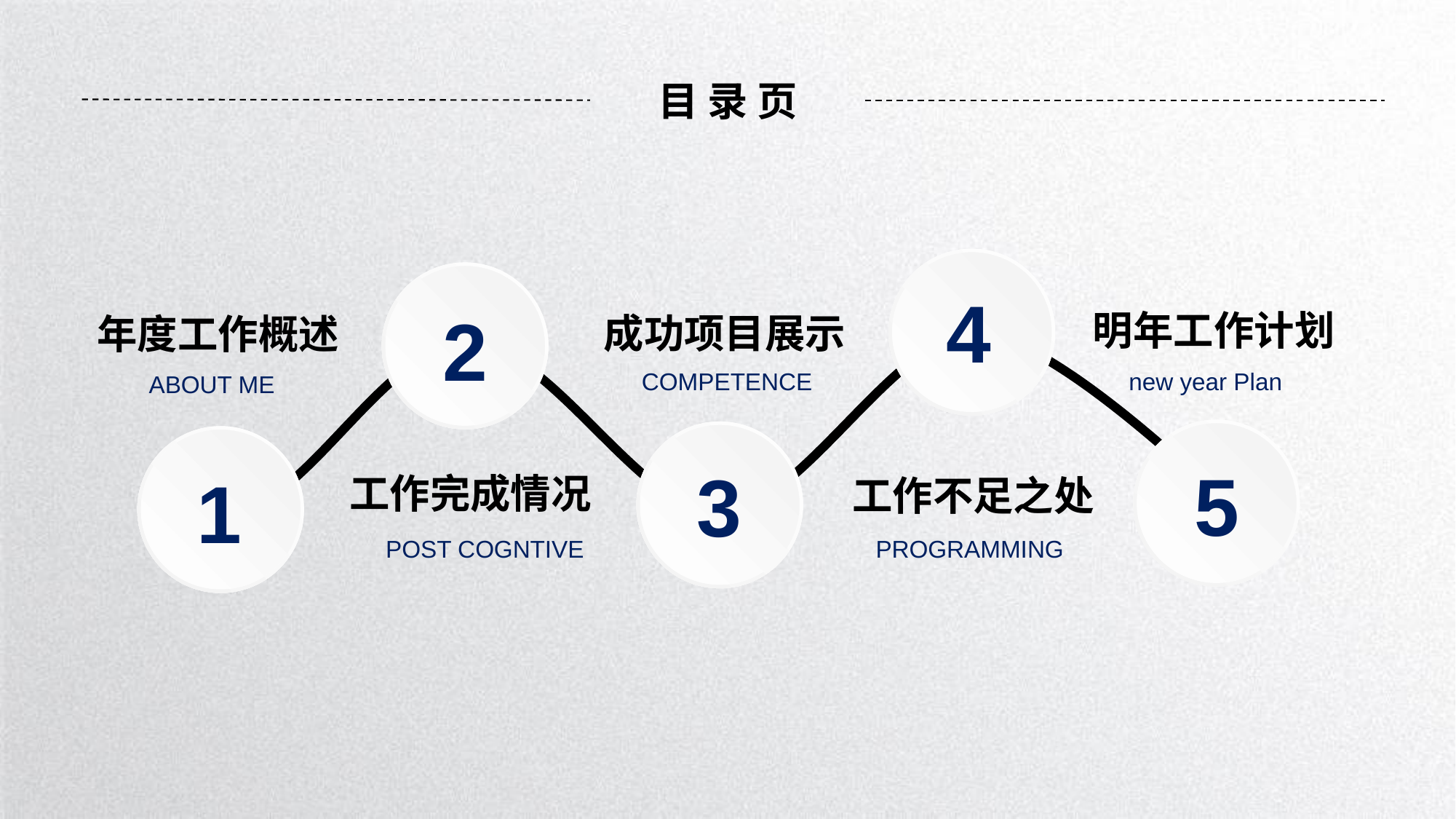

目 录 页

4

2
明年工作计划
成功项目展示
年度工作概述

new year Plan
COMPETENCE
ABOUT ME

5

3

1
工作完成情况
工作不足之处
PROGRAMMING
POST COGNTIVE